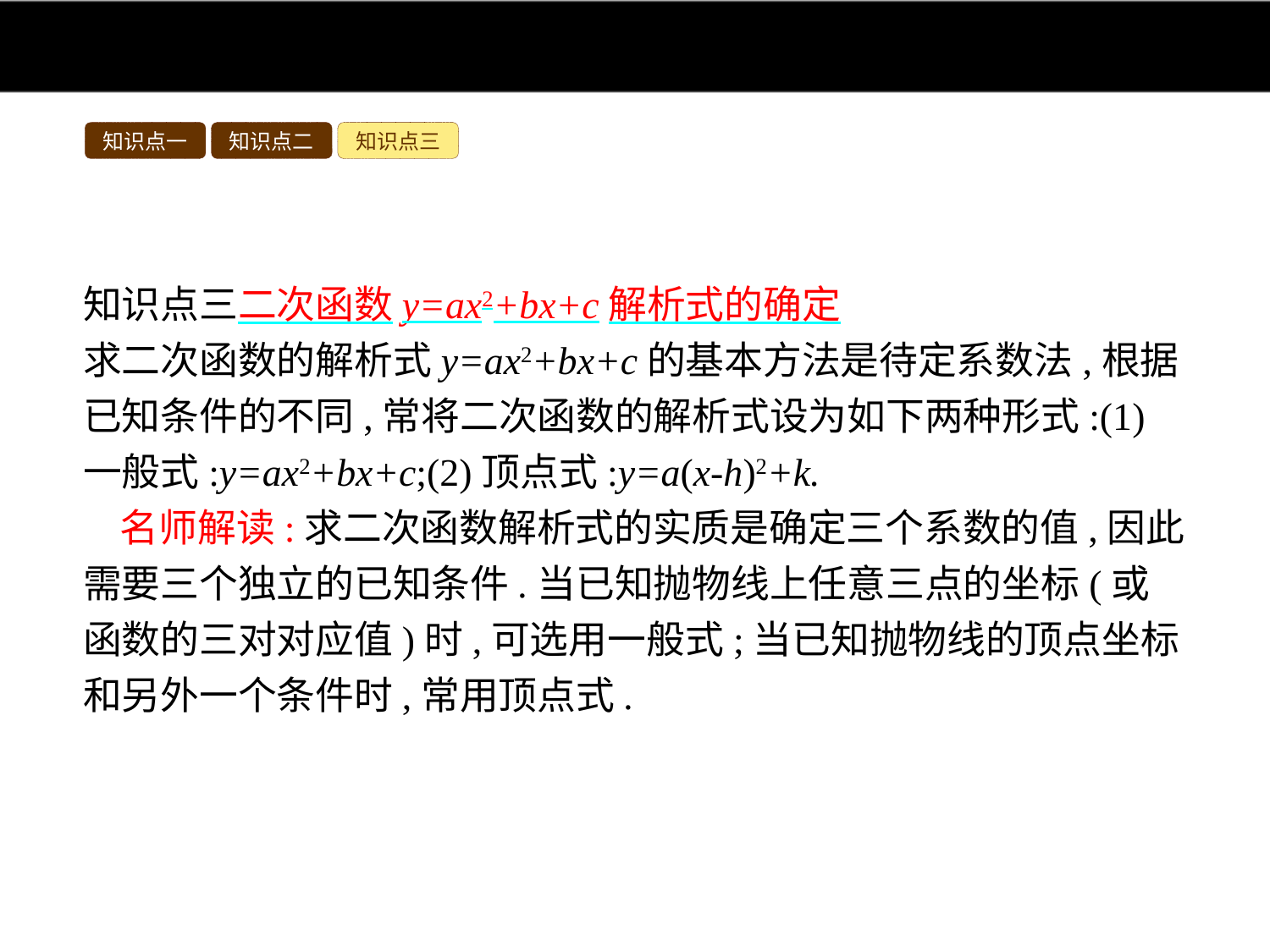

知识点一
知识点二
知识点三
知识点三二次函数y=ax2+bx+c解析式的确定
求二次函数的解析式y=ax2+bx+c的基本方法是待定系数法,根据已知条件的不同,常将二次函数的解析式设为如下两种形式:(1)一般式:y=ax2+bx+c;(2)顶点式:y=a(x-h)2+k.
名师解读:求二次函数解析式的实质是确定三个系数的值,因此需要三个独立的已知条件.当已知抛物线上任意三点的坐标(或函数的三对对应值)时,可选用一般式;当已知抛物线的顶点坐标和另外一个条件时,常用顶点式.